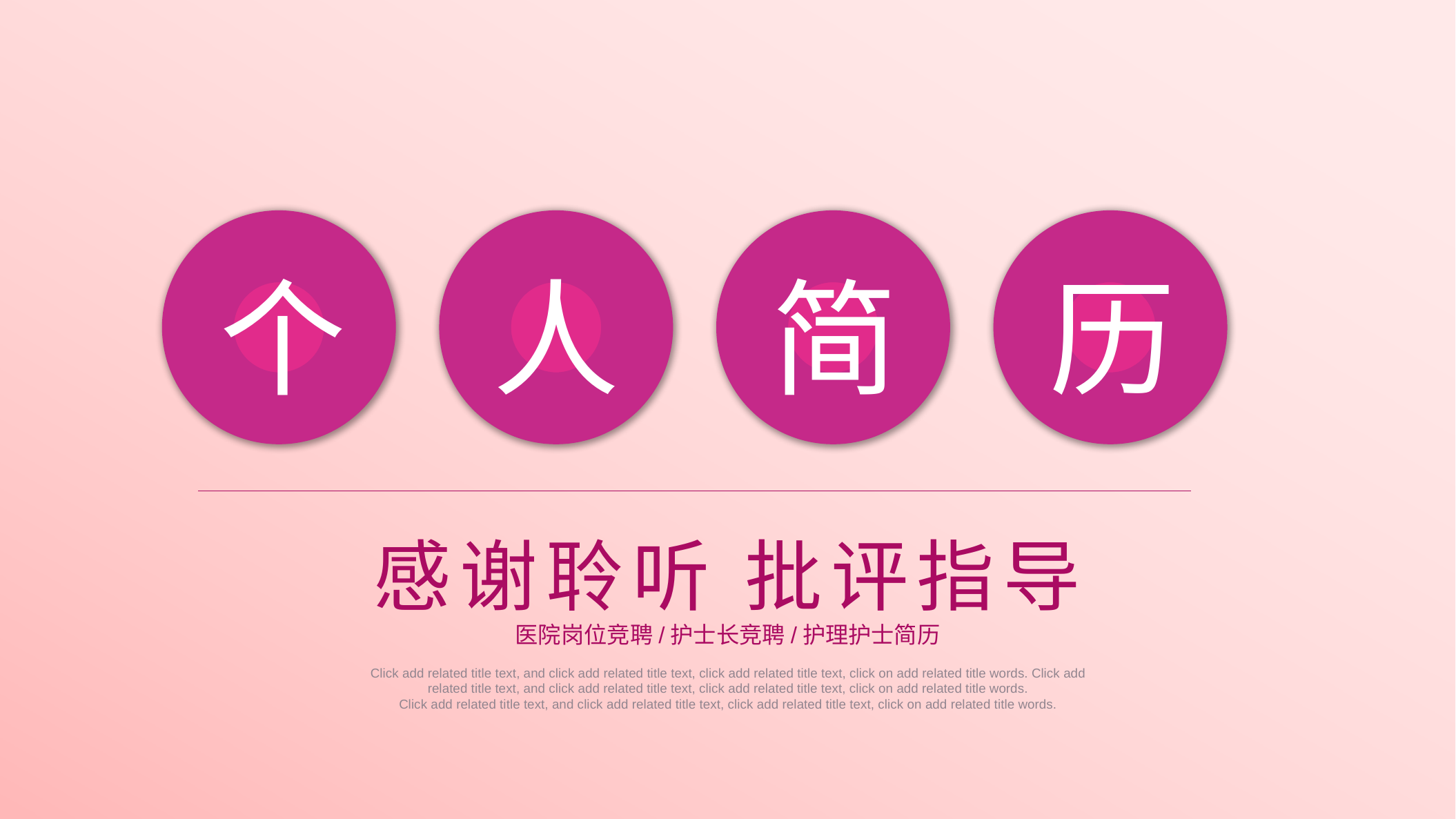

个
人
简
历
感谢聆听 批评指导
医院岗位竞聘/护士长竞聘/护理护士简历
Click add related title text, and click add related title text, click add related title text, click on add related title words. Click add related title text, and click add related title text, click add related title text, click on add related title words.
Click add related title text, and click add related title text, click add related title text, click on add related title words.